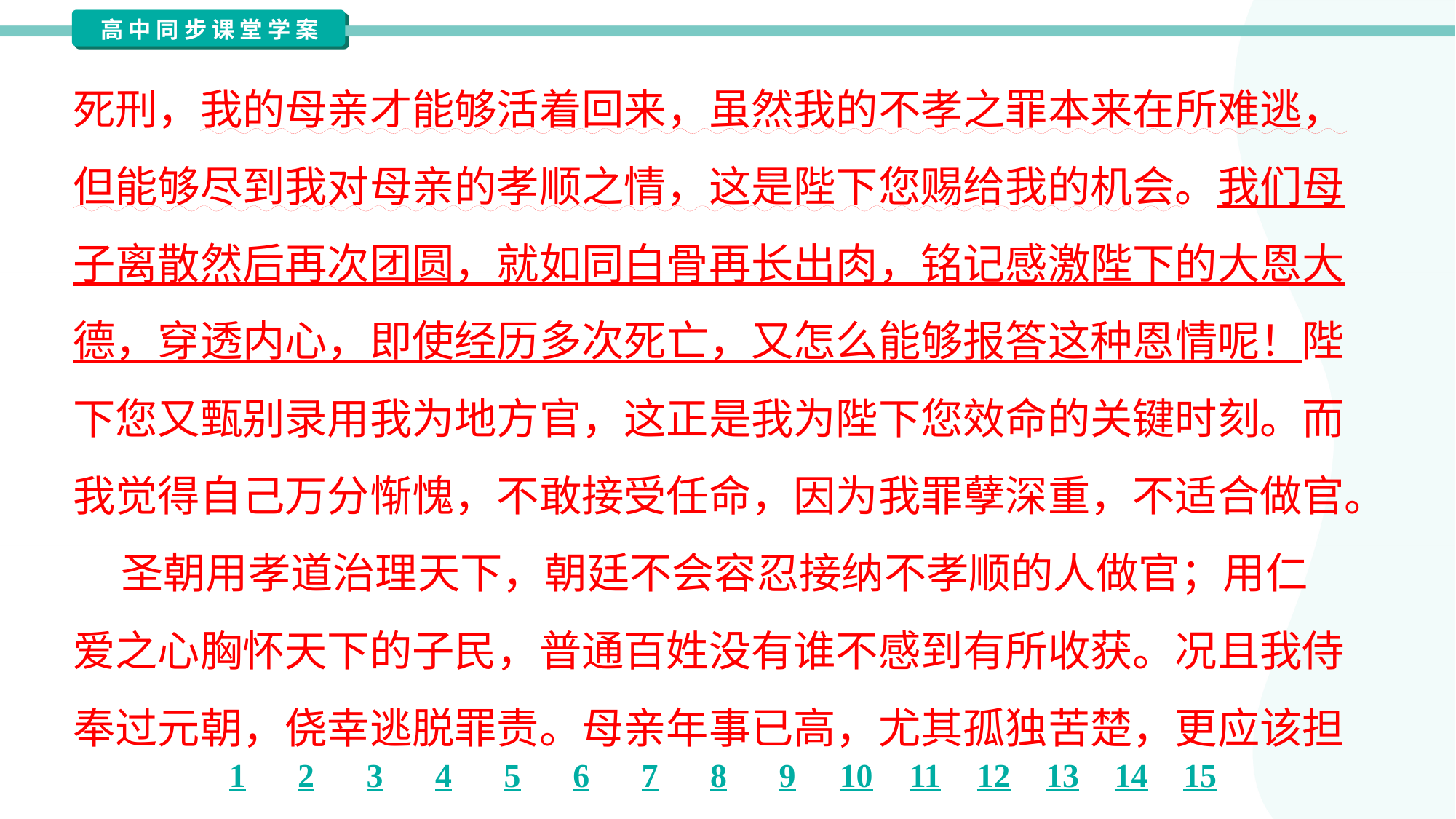

死刑，我的母亲才能够活着回来，虽然我的不孝之罪本来在所难逃，
但能够尽到我对母亲的孝顺之情，这是陛下您赐给我的机会。我们母
子离散然后再次团圆，就如同白骨再长出肉，铭记感激陛下的大恩大
德，穿透内心，即使经历多次死亡，又怎么能够报答这种恩情呢！陛
下您又甄别录用我为地方官，这正是我为陛下您效命的关键时刻。而
我觉得自己万分惭愧，不敢接受任命，因为我罪孽深重，不适合做官。
    圣朝用孝道治理天下，朝廷不会容忍接纳不孝顺的人做官；用仁
爱之心胸怀天下的子民，普通百姓没有谁不感到有所收获。况且我侍
奉过元朝，侥幸逃脱罪责。母亲年事已高，尤其孤独苦楚，更应该担